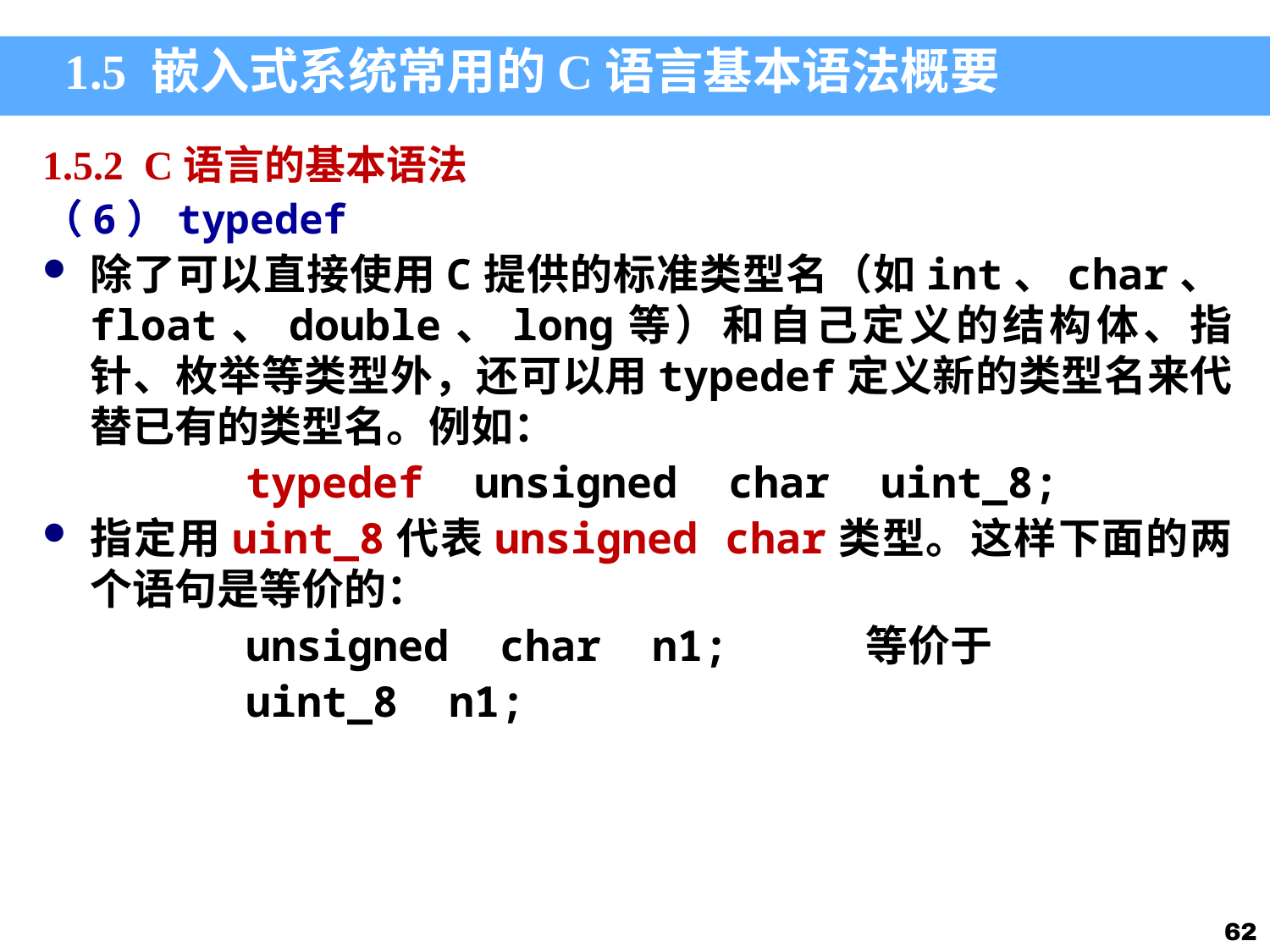

1.5 嵌入式系统常用的C语言基本语法概要
1.5.2  C语言的基本语法
（6）typedef
除了可以直接使用C提供的标准类型名（如int、char、float、double、long等）和自己定义的结构体、指针、枚举等类型外，还可以用typedef定义新的类型名来代替已有的类型名。例如：
        typedef  unsigned  char  uint_8;
指定用uint_8代表unsigned char类型。这样下面的两个语句是等价的：
        unsigned  char  n1;     等价于
        uint_8  n1;

62